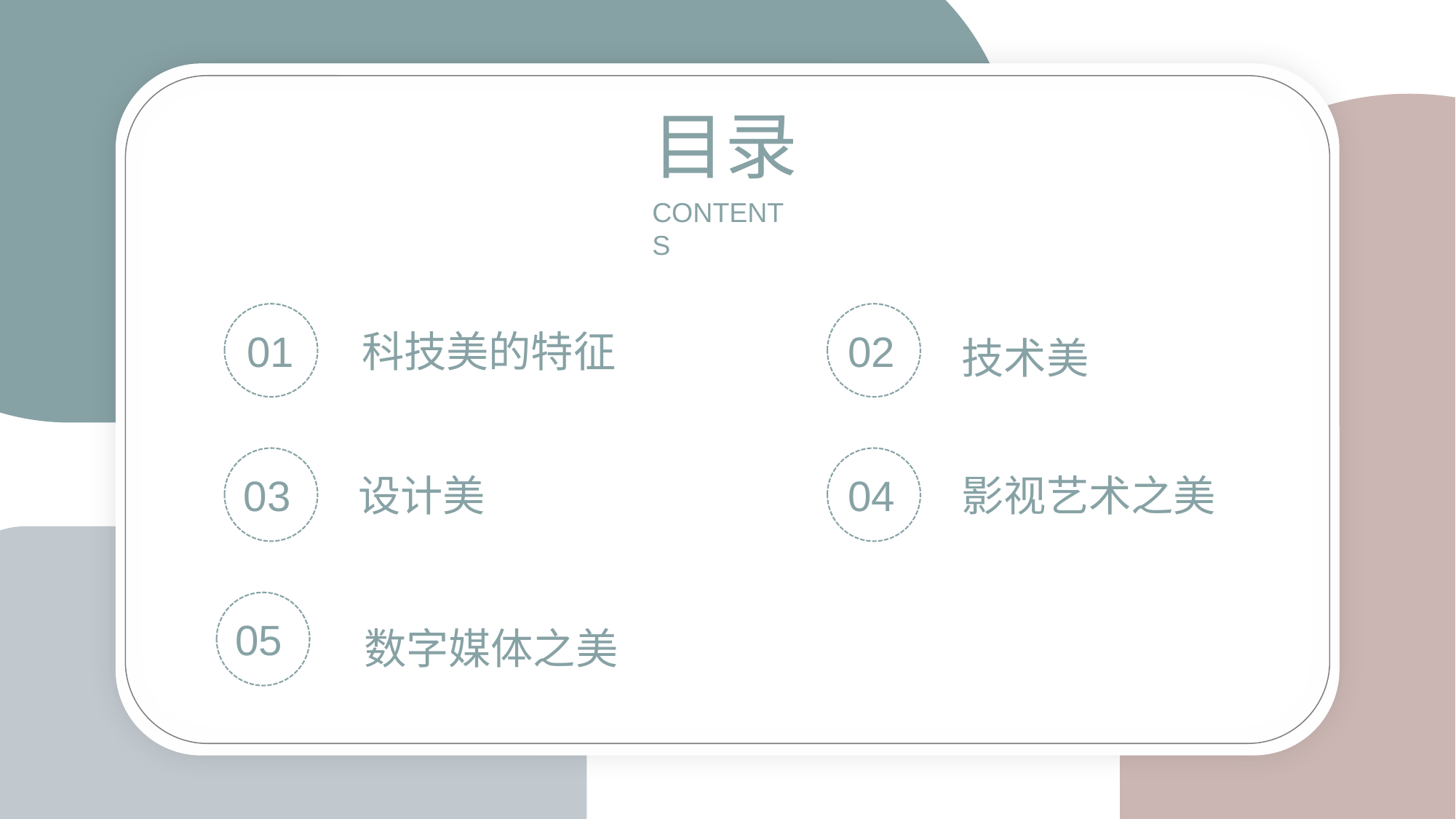

目录
CONTENTS

01
科技美的特征
02
技术美

03
设计美
04
影视艺术之美

05
数字媒体之美